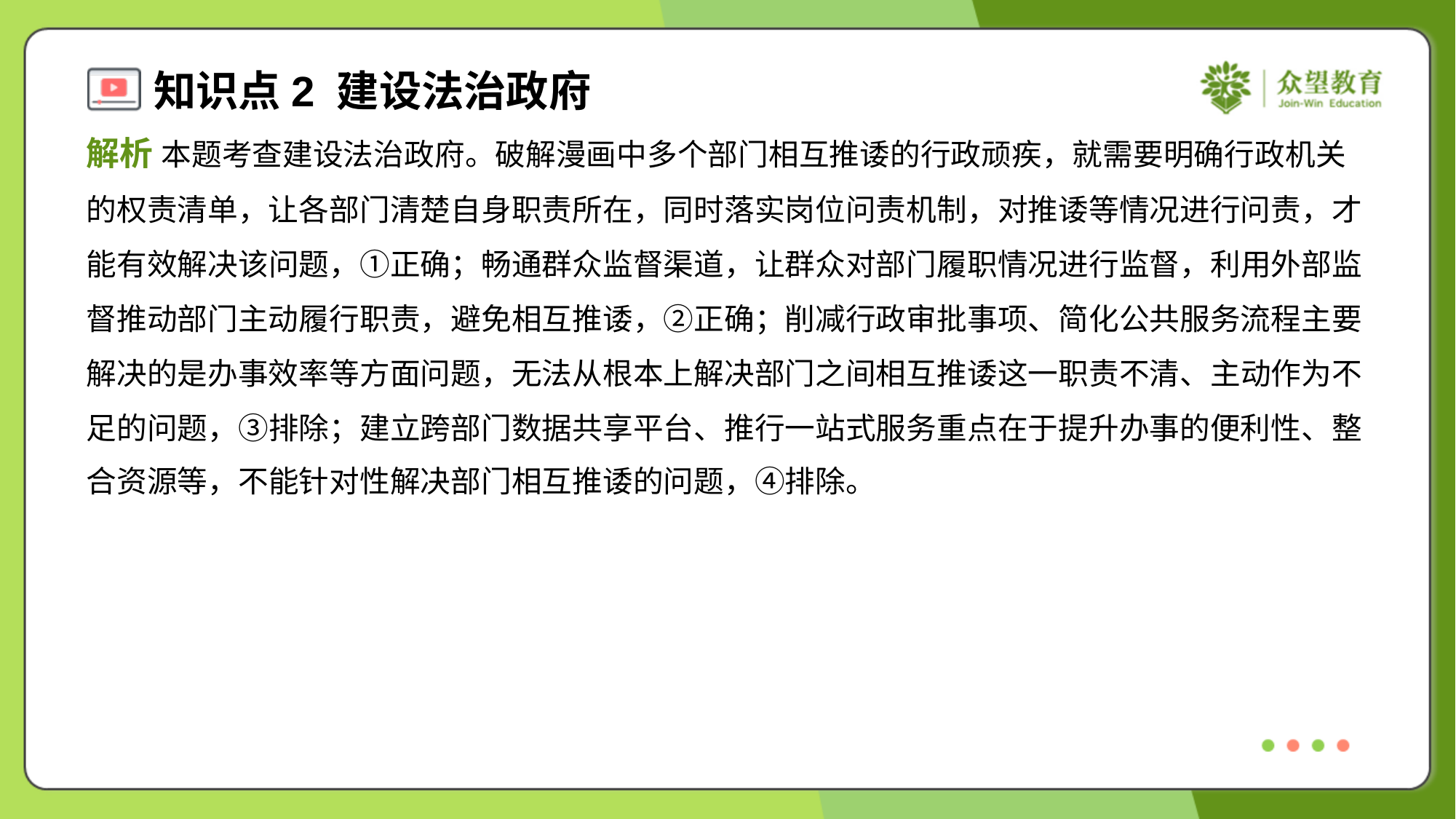

解析 本题考查建设法治政府。破解漫画中多个部门相互推诿的行政顽疾，就需要明确行政机关
的权责清单，让各部门清楚自身职责所在，同时落实岗位问责机制，对推诿等情况进行问责，才
能有效解决该问题，①正确；畅通群众监督渠道，让群众对部门履职情况进行监督，利用外部监
督推动部门主动履行职责，避免相互推诿，②正确；削减行政审批事项、简化公共服务流程主要
解决的是办事效率等方面问题，无法从根本上解决部门之间相互推诿这一职责不清、主动作为不
足的问题，③排除；建立跨部门数据共享平台、推行一站式服务重点在于提升办事的便利性、整
合资源等，不能针对性解决部门相互推诿的问题，④排除。